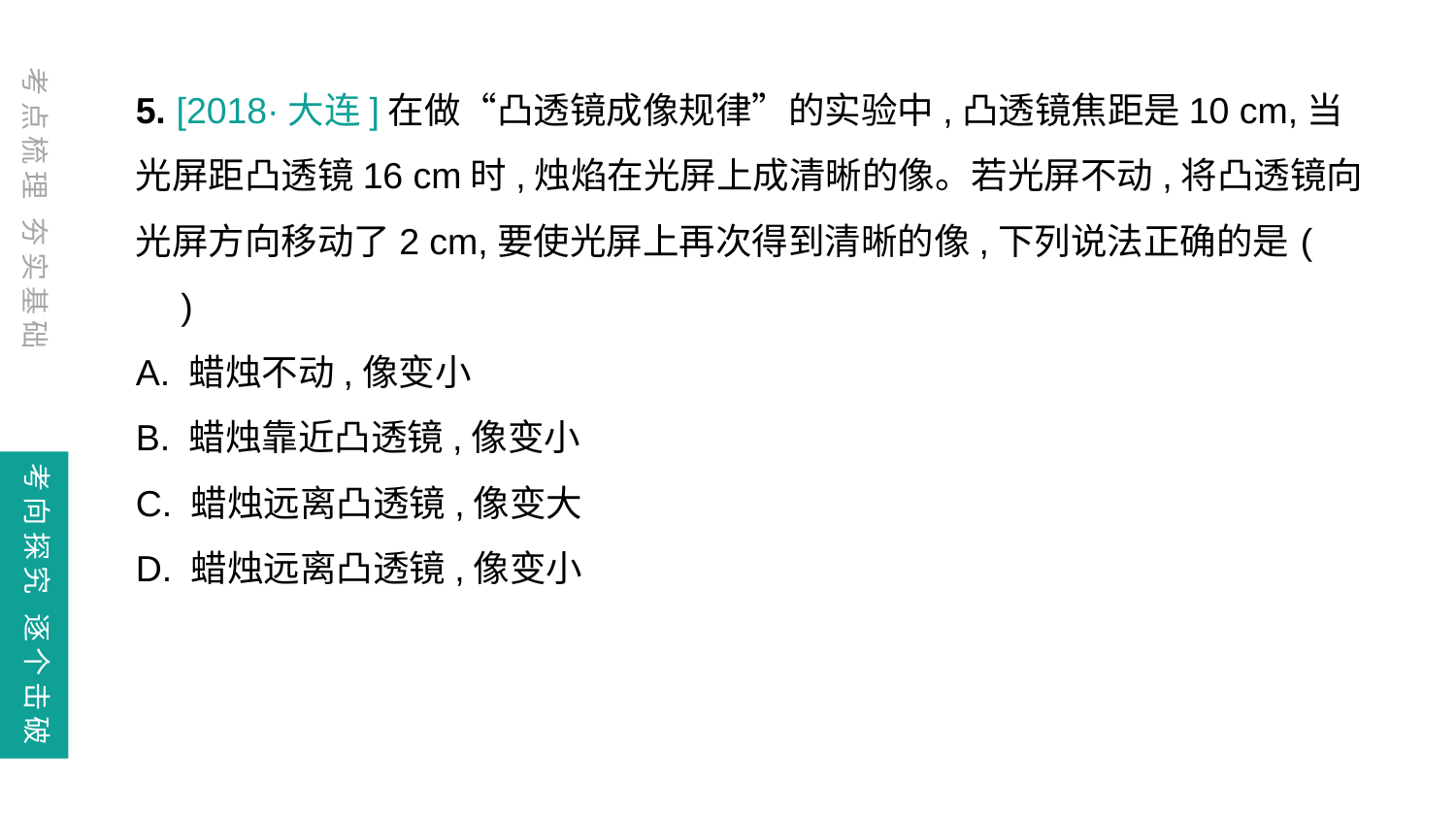

考点梳理 夯实基础
5. [2018·大连]在做“凸透镜成像规律”的实验中,凸透镜焦距是10 cm,当光屏距凸透镜16 cm时,烛焰在光屏上成清晰的像。若光屏不动,将凸透镜向光屏方向移动了2 cm,要使光屏上再次得到清晰的像,下列说法正确的是	(　　)
A. 蜡烛不动,像变小
B. 蜡烛靠近凸透镜,像变小
C. 蜡烛远离凸透镜,像变大
D. 蜡烛远离凸透镜,像变小

考向探究 逐个击破